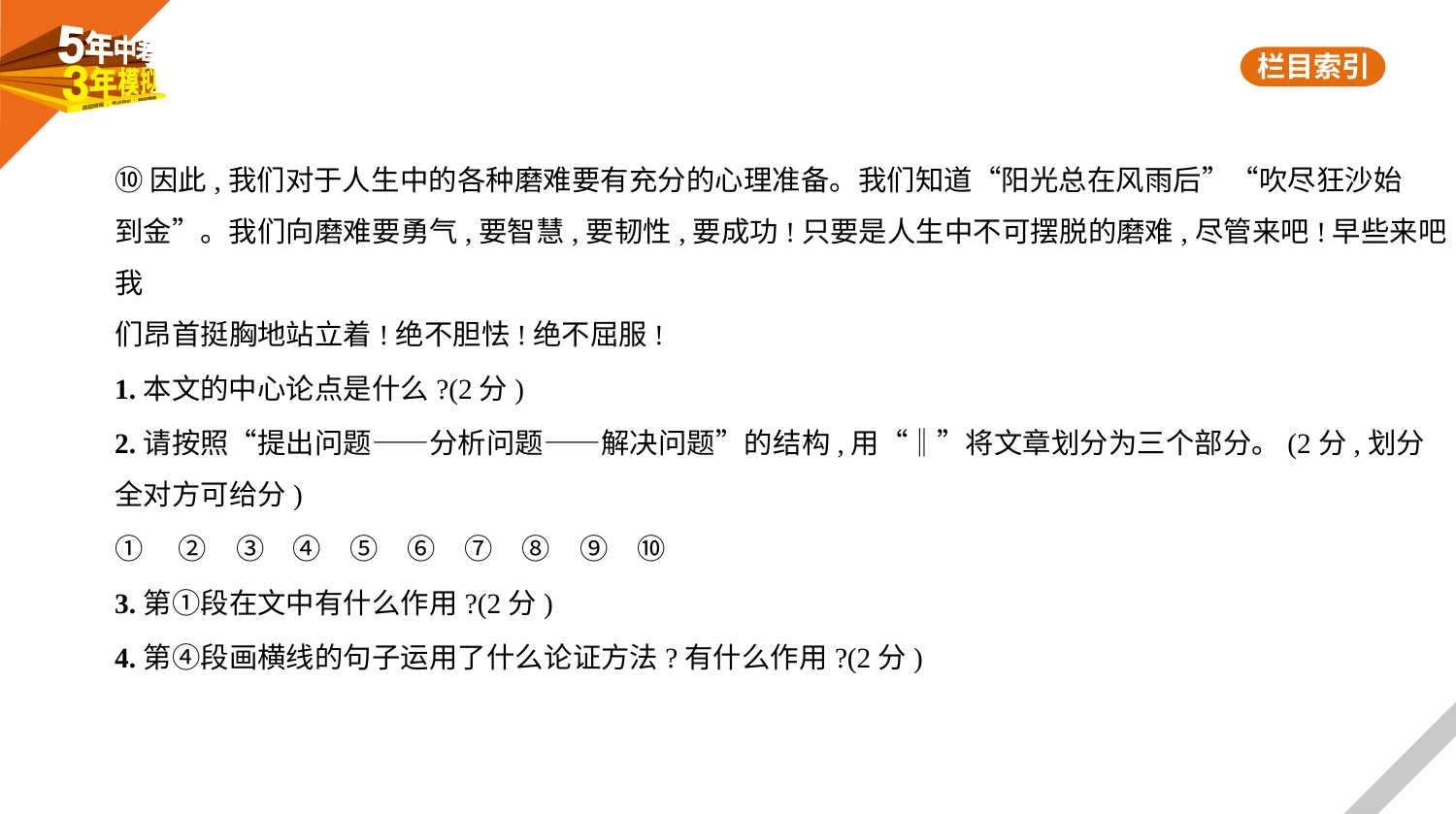

⑩因此,我们对于人生中的各种磨难要有充分的心理准备。我们知道“阳光总在风雨后”“吹尽狂沙始
到金”。我们向磨难要勇气,要智慧,要韧性,要成功!只要是人生中不可摆脱的磨难,尽管来吧!早些来吧!我
们昂首挺胸地站立着!绝不胆怯!绝不屈服!
1.本文的中心论点是什么?(2分)
2.请按照“提出问题——分析问题——解决问题”的结构,用“‖”将文章划分为三个部分。(2分,划分
全对方可给分)
①　②　③　④　⑤　⑥　⑦　⑧　⑨　⑩
3.第①段在文中有什么作用?(2分)
4.第④段画横线的句子运用了什么论证方法?有什么作用?(2分)